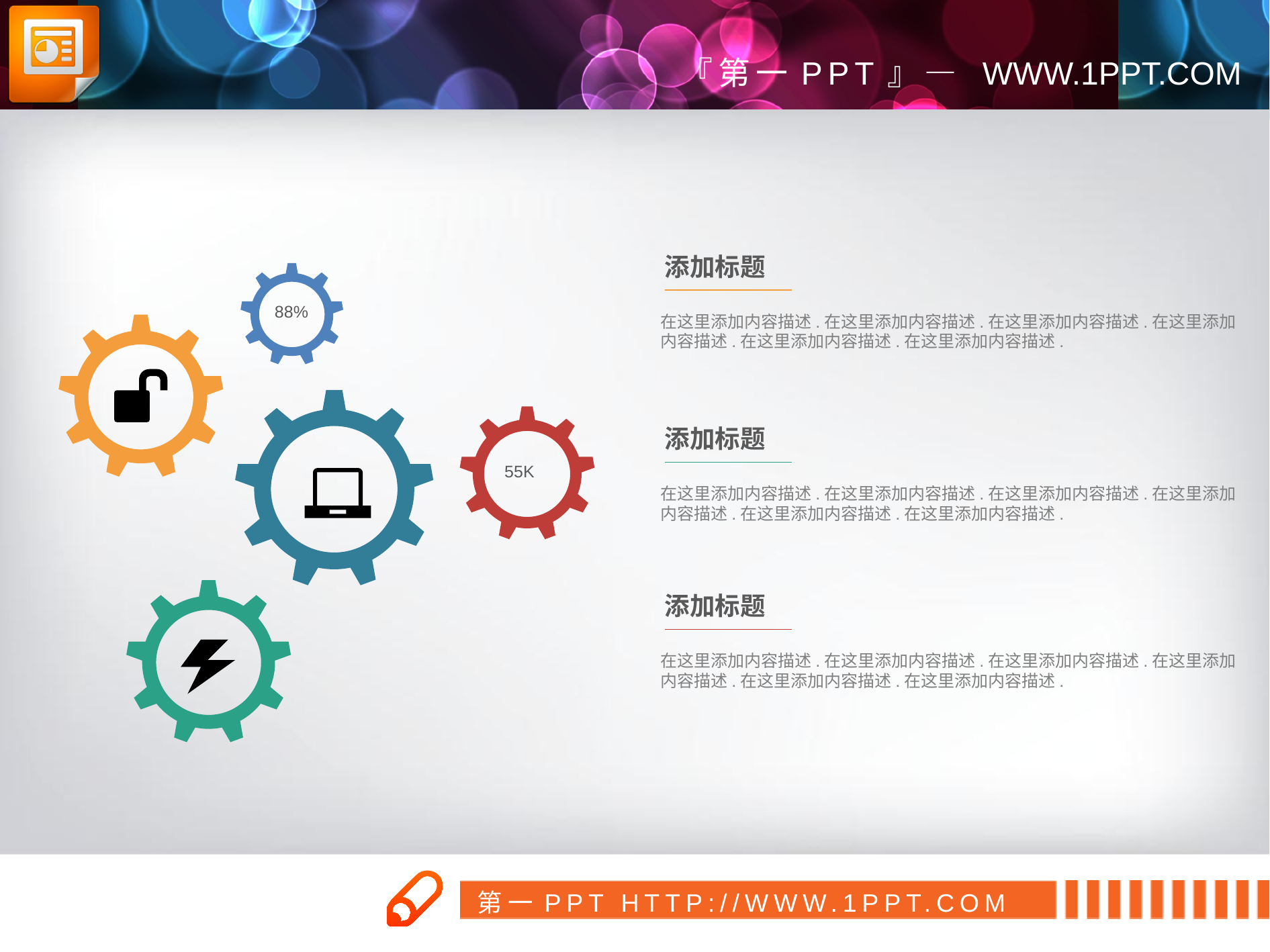

添加标题

88%
在这里添加内容描述.在这里添加内容描述.在这里添加内容描述.在这里添加内容描述.在这里添加内容描述.在这里添加内容描述.

添加标题
55K

在这里添加内容描述.在这里添加内容描述.在这里添加内容描述.在这里添加内容描述.在这里添加内容描述.在这里添加内容描述.

添加标题

在这里添加内容描述.在这里添加内容描述.在这里添加内容描述.在这里添加内容描述.在这里添加内容描述.在这里添加内容描述.